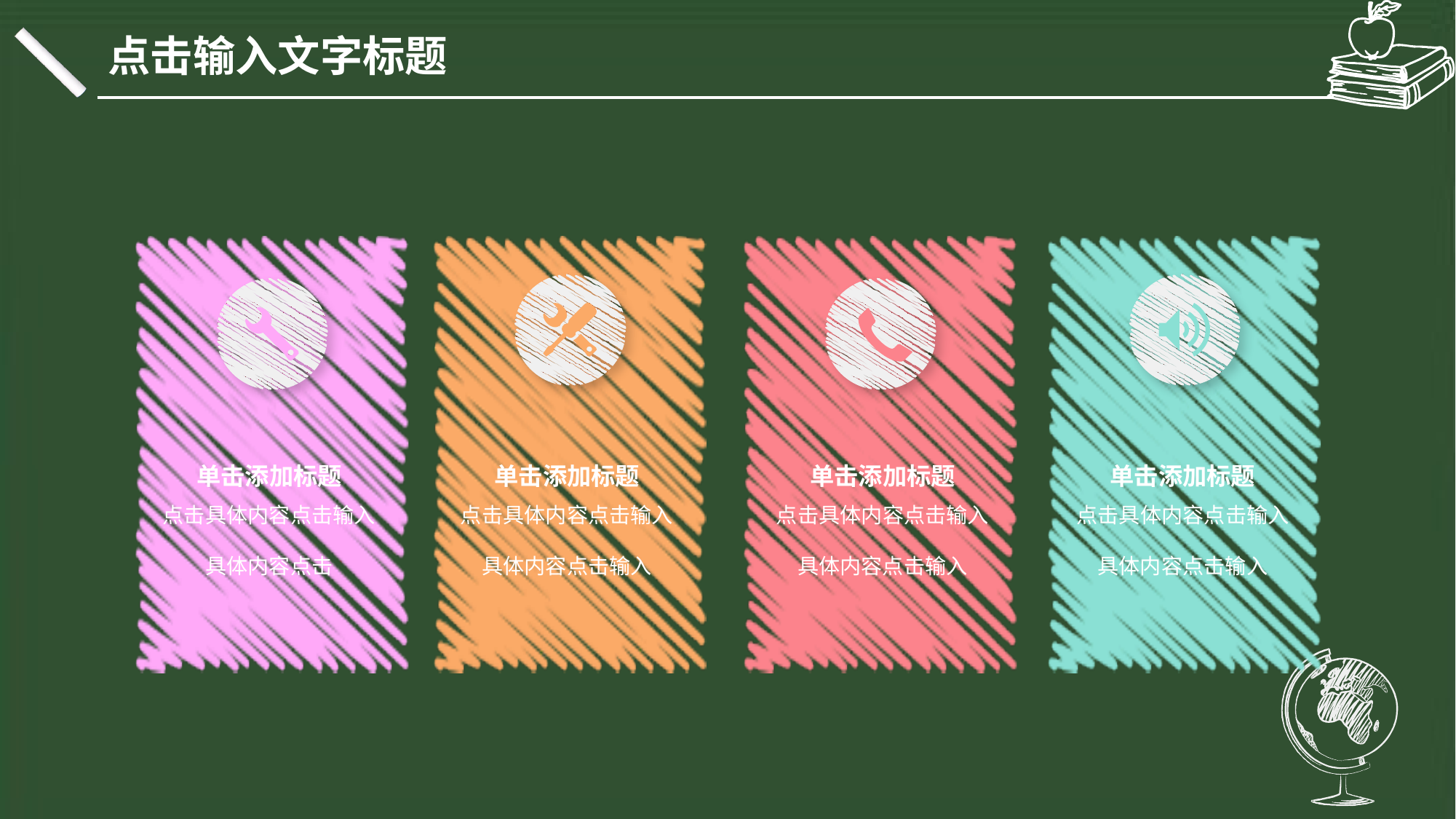

点击输入文字标题

单击添加标题
点击具体内容点击输入具体内容点击

单击添加标题
点击具体内容点击输入具体内容点击输入

单击添加标题
点击具体内容点击输入具体内容点击输入

单击添加标题
点击具体内容点击输入具体内容点击输入
延时